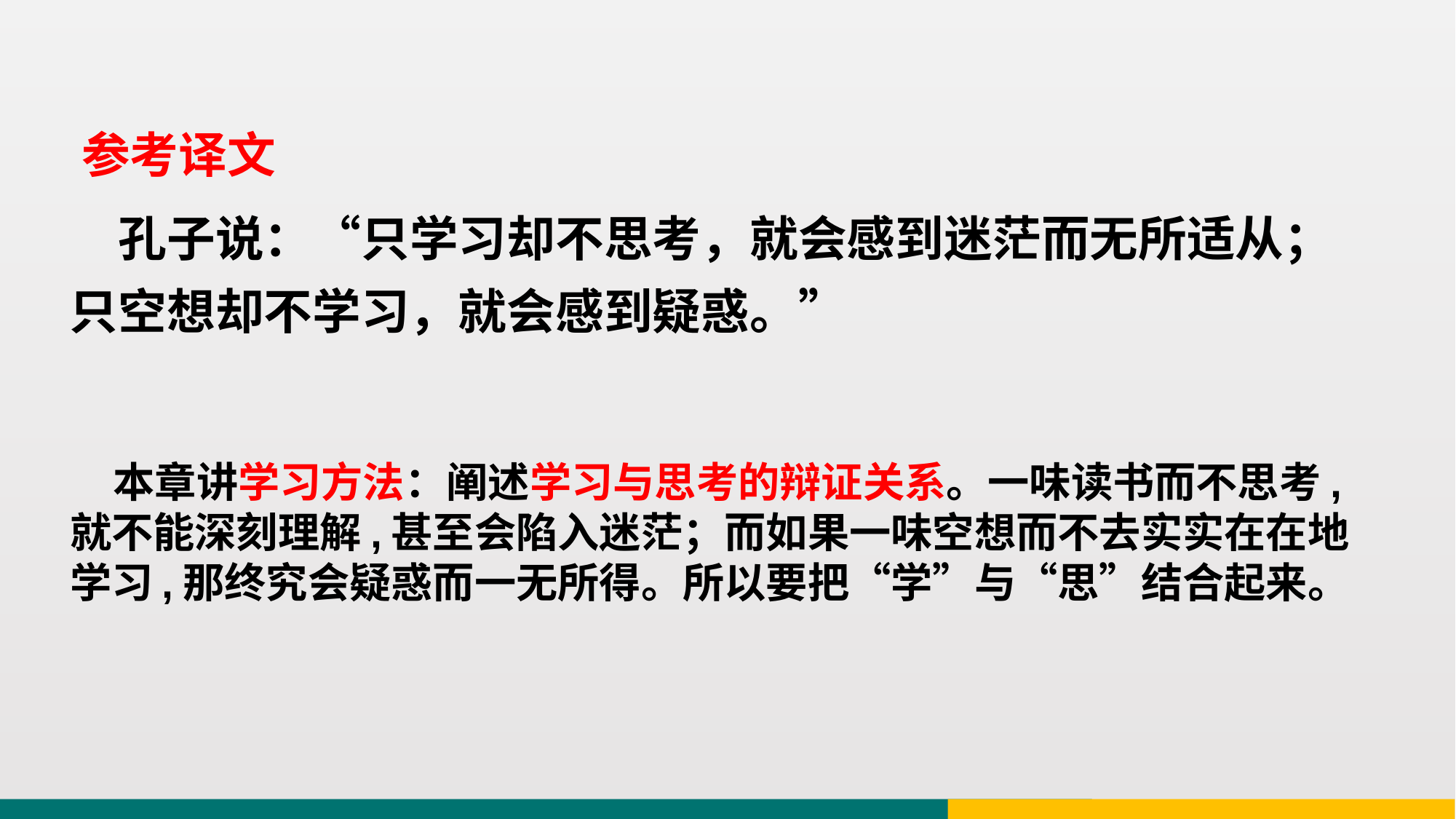

参考译文
    孔子说：“只学习却不思考，就会感到迷茫而无所适从；只空想却不学习，就会感到疑惑。”
    本章讲学习方法：阐述学习与思考的辩证关系。一味读书而不思考,就不能深刻理解,甚至会陷入迷茫；而如果一味空想而不去实实在在地学习,那终究会疑惑而一无所得。所以要把“学”与“思”结合起来。